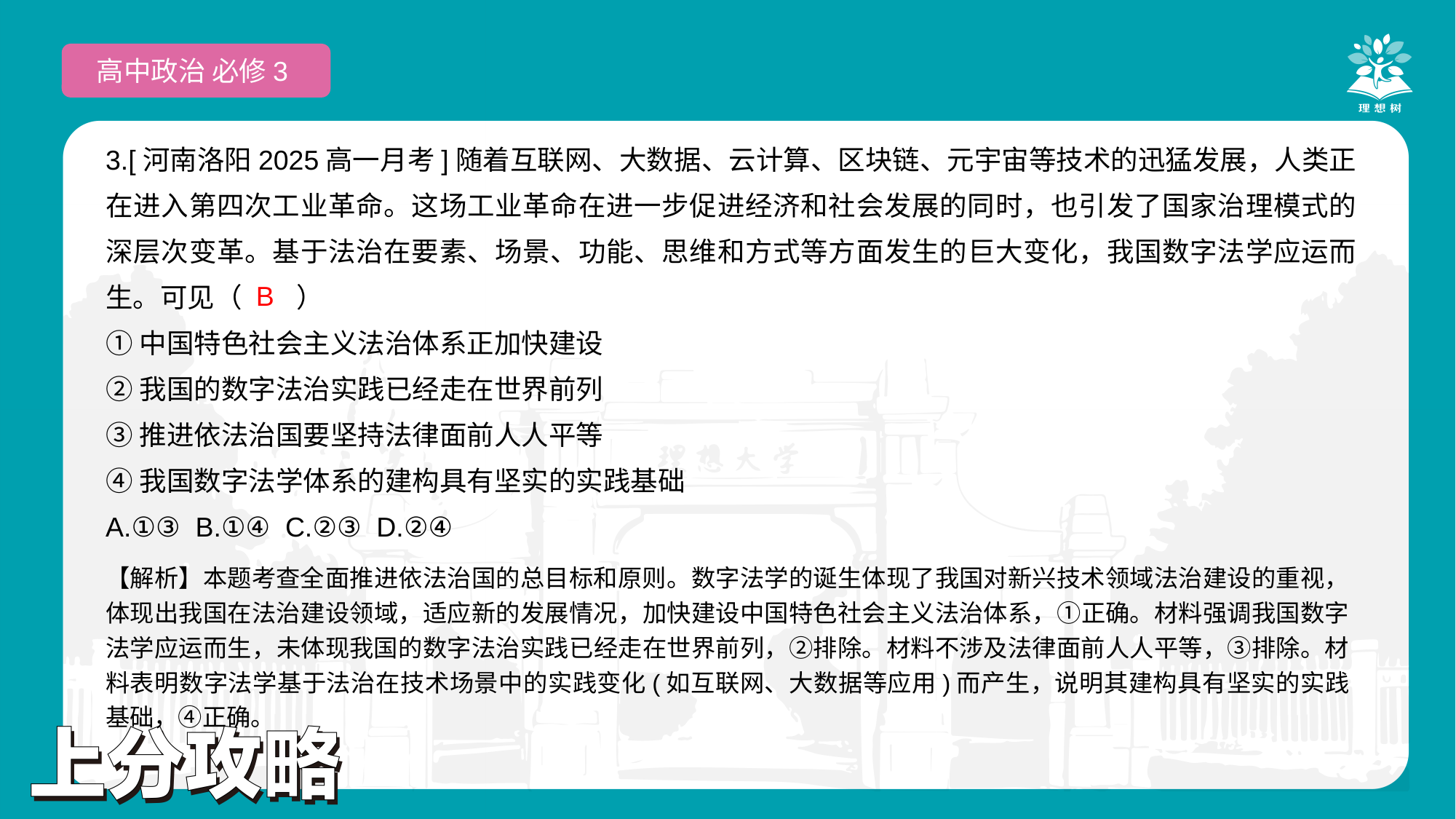

高中政治 必修3
3.[河南洛阳2025高一月考]随着互联网、大数据、云计算、区块链、元宇宙等技术的迅猛发展，人类正在进入第四次工业革命。这场工业革命在进一步促进经济和社会发展的同时，也引发了国家治理模式的深层次变革。基于法治在要素、场景、功能、思维和方式等方面发生的巨大变化，我国数字法学应运而生。可见（　　）
①中国特色社会主义法治体系正加快建设
②我国的数字法治实践已经走在世界前列
③推进依法治国要坚持法律面前人人平等
④我国数字法学体系的建构具有坚实的实践基础
A.①③  B.①④  C.②③  D.②④
 B
【解析】本题考查全面推进依法治国的总目标和原则。数字法学的诞生体现了我国对新兴技术领域法治建设的重视，体现出我国在法治建设领域，适应新的发展情况，加快建设中国特色社会主义法治体系，①正确。材料强调我国数字法学应运而生，未体现我国的数字法治实践已经走在世界前列，②排除。材料不涉及法律面前人人平等，③排除。材料表明数字法学基于法治在技术场景中的实践变化(如互联网、大数据等应用)而产生，说明其建构具有坚实的实践基础，④正确。